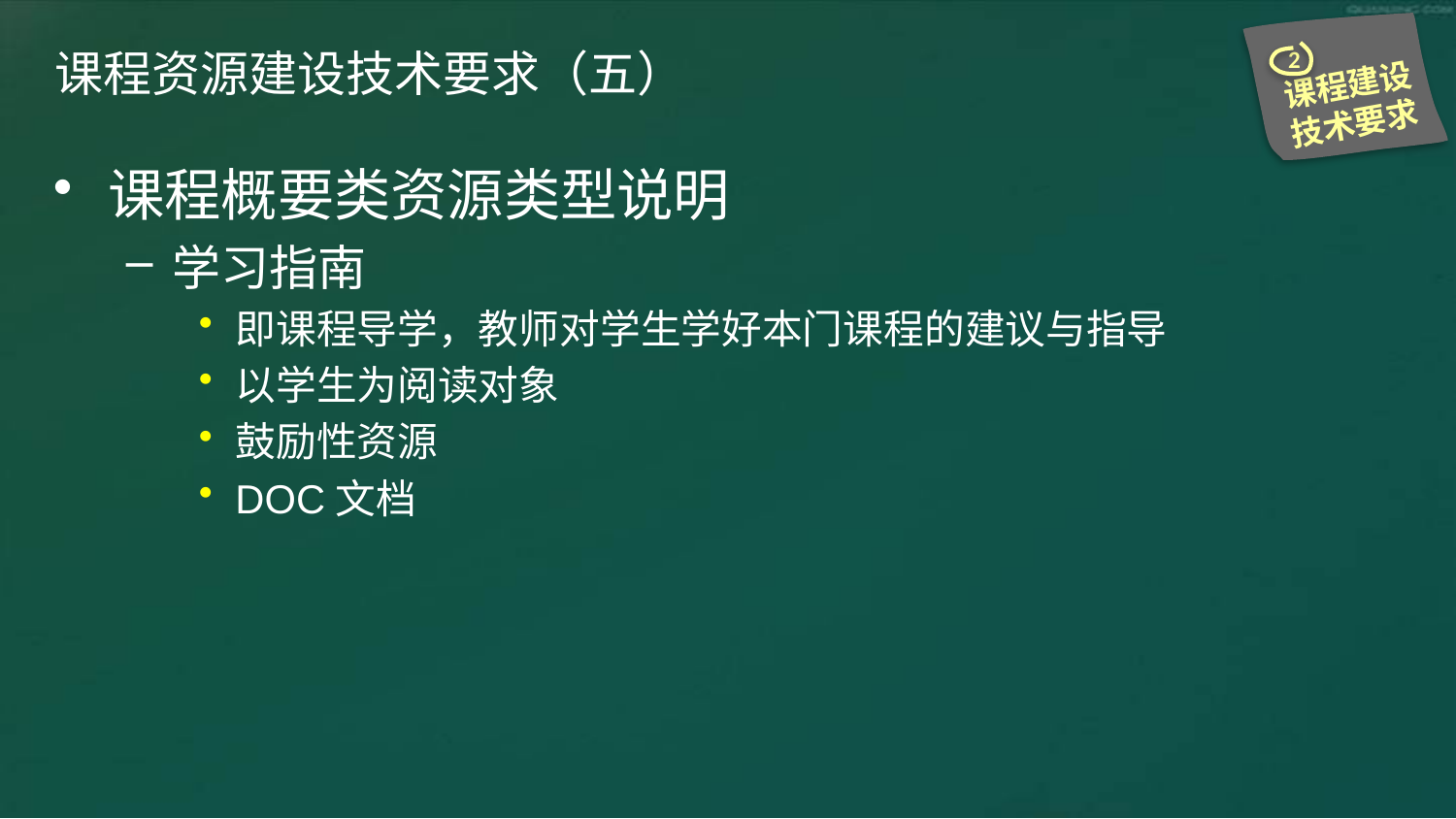

2

课程建设技术要求
# 课程资源建设技术要求（五）
课程概要类资源类型说明
学习指南
即课程导学，教师对学生学好本门课程的建议与指导
以学生为阅读对象
鼓励性资源
DOC文档